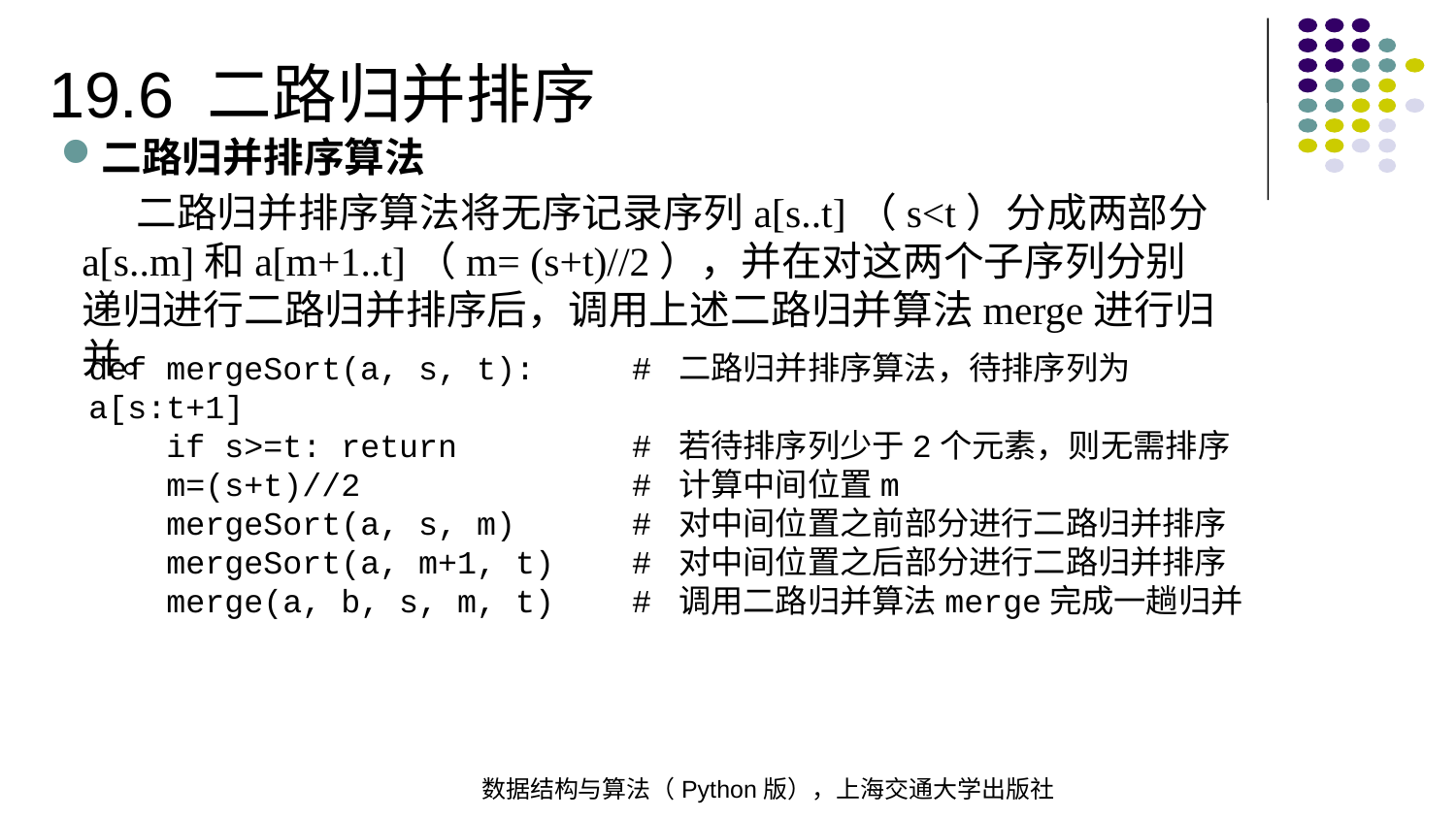

19.6 二路归并排序
二路归并排序算法
     二路归并排序算法将无序记录序列a[s..t]（s<t）分成两部分a[s..m]和a[m+1..t]（m= (s+t)//2），并在对这两个子序列分别递归进行二路归并排序后，调用上述二路归并算法merge进行归并。
def mergeSort(a, s, t):     # 二路归并排序算法，待排序列为a[s:t+1]
    if s>=t: return         # 若待排序列少于2个元素，则无需排序
    m=(s+t)//2              # 计算中间位置m
    mergeSort(a, s, m)      # 对中间位置之前部分进行二路归并排序
    mergeSort(a, m+1, t)    # 对中间位置之后部分进行二路归并排序
    merge(a, b, s, m, t)    # 调用二路归并算法merge完成一趟归并